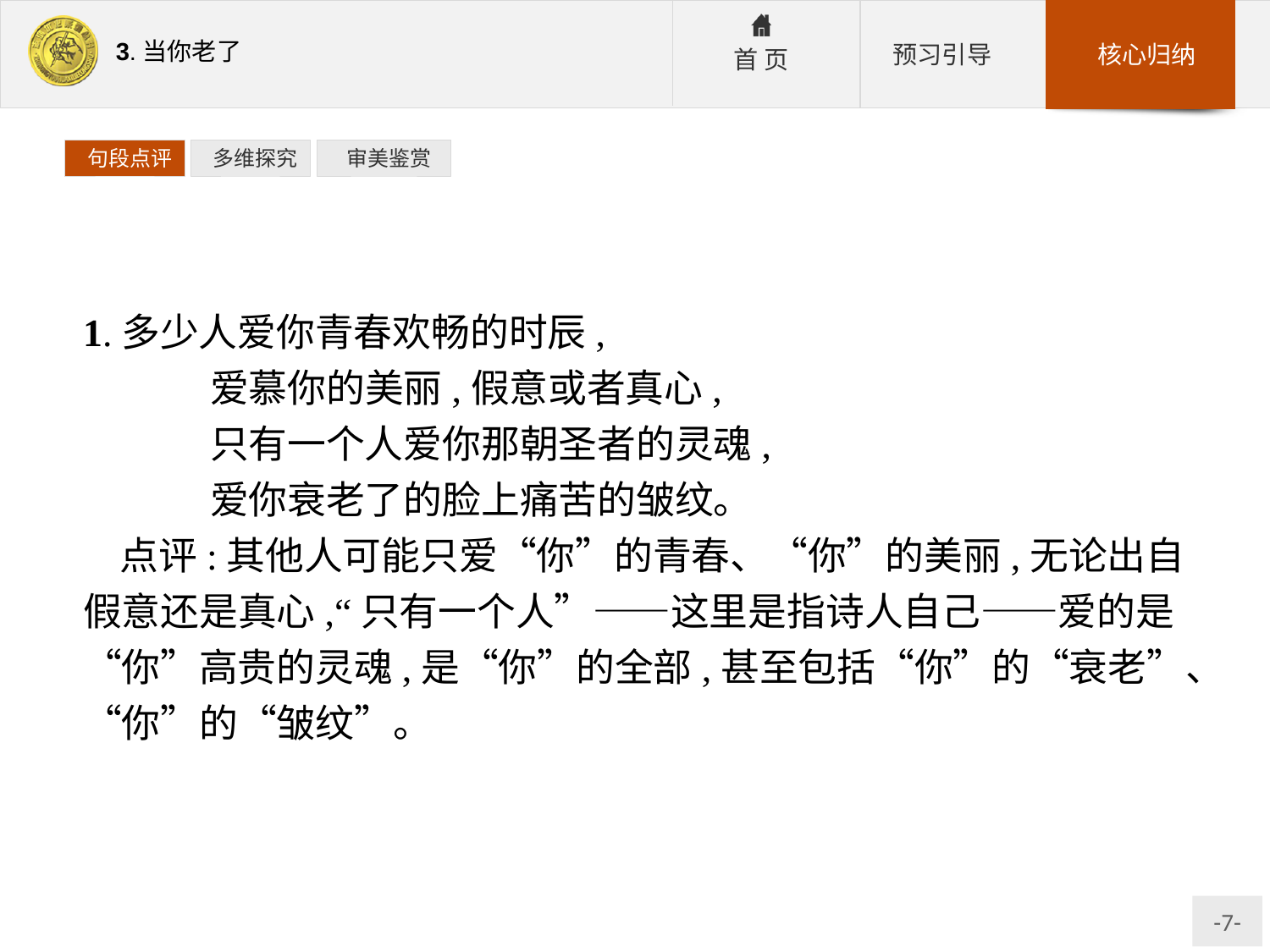

句段点评
 多维探究
 审美鉴赏
1.多少人爱你青春欢畅的时辰,
	爱慕你的美丽,假意或者真心,
	只有一个人爱你那朝圣者的灵魂,
	爱你衰老了的脸上痛苦的皱纹。
点评:其他人可能只爱“你”的青春、“你”的美丽,无论出自假意还是真心,“只有一个人”——这里是指诗人自己——爱的是“你”高贵的灵魂,是“你”的全部,甚至包括“你”的“衰老”、“你”的“皱纹”。